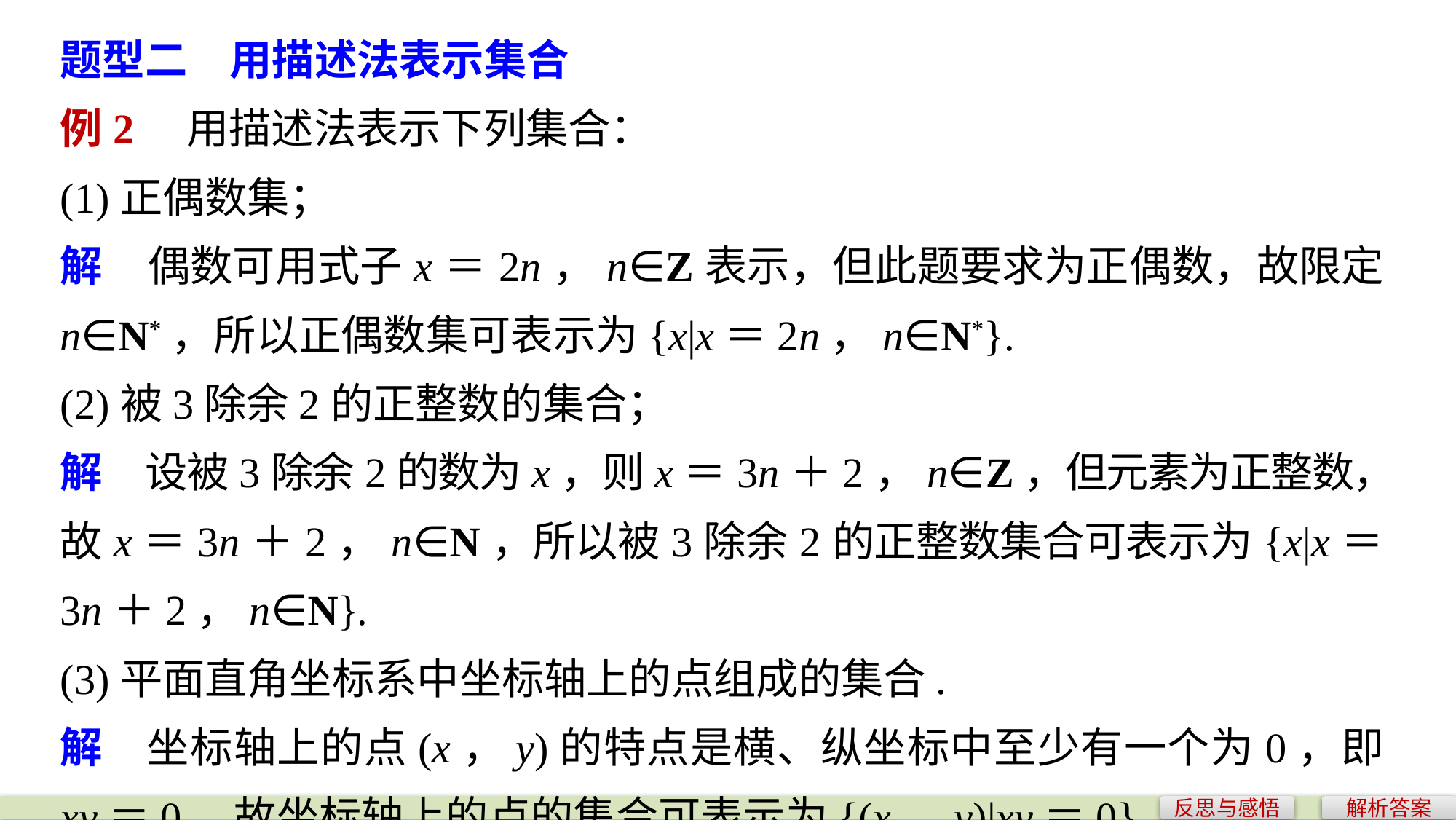

题型二　用描述法表示集合
例2　用描述法表示下列集合：
(1)正偶数集；
解　偶数可用式子x＝2n，n∈Z表示，但此题要求为正偶数，故限定n∈N*，所以正偶数集可表示为{x|x＝2n，n∈N*}.
(2)被3除余2的正整数的集合；
解　设被3除余2的数为x，则x＝3n＋2，n∈Z，但元素为正整数，故x＝3n＋2，n∈N，所以被3除余2的正整数集合可表示为{x|x＝3n＋2，n∈N}.
(3)平面直角坐标系中坐标轴上的点组成的集合.
解　坐标轴上的点(x，y)的特点是横、纵坐标中至少有一个为0，即xy＝0，故坐标轴上的点的集合可表示为{(x，y)|xy＝0}.
反思与感悟
解析答案